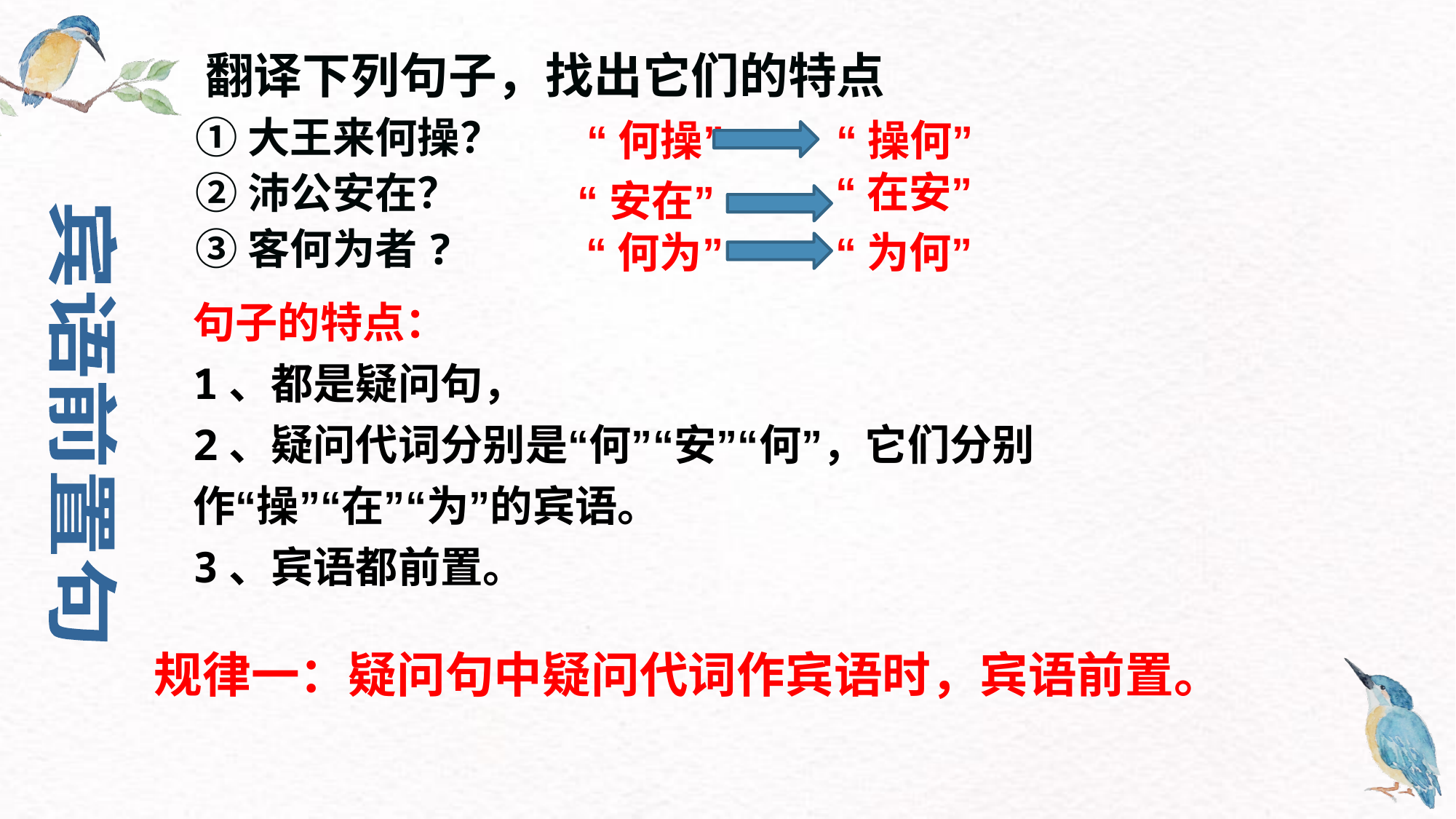

翻译下列句子，找出它们的特点
①大王来何操？
②沛公安在？
③客何为者?
“何操”
“操何”

“在安”
“安在”

“何为”
“为何”

句子的特点：
1、都是疑问句，
2、疑问代词分别是“何”“安”“何”，它们分别作“操”“在”“为”的宾语。
3、宾语都前置。
宾语前置句
规律一：疑问句中疑问代词作宾语时，宾语前置。